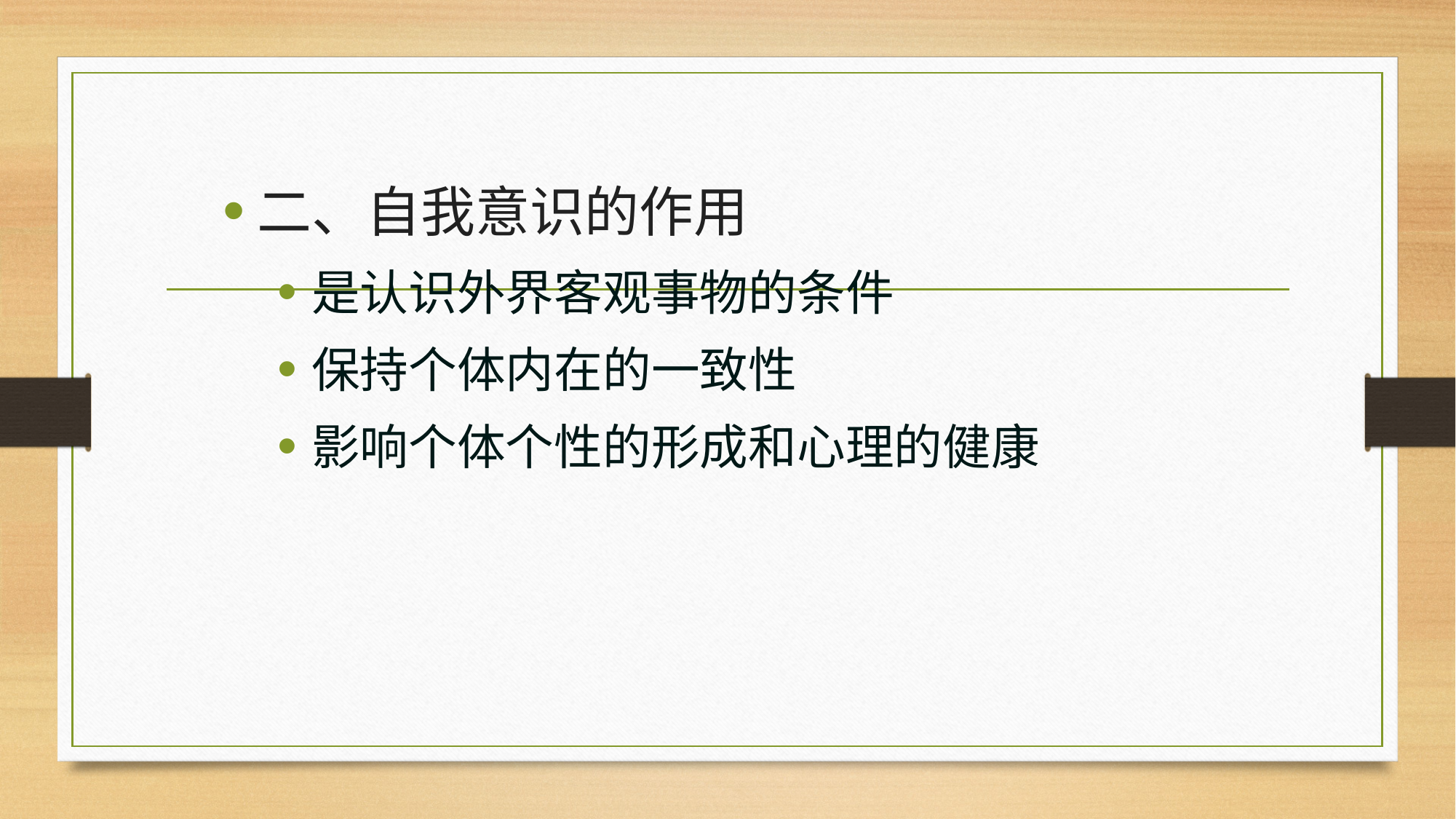

二、自我意识的作用
是认识外界客观事物的条件
保持个体内在的一致性
影响个体个性的形成和心理的健康